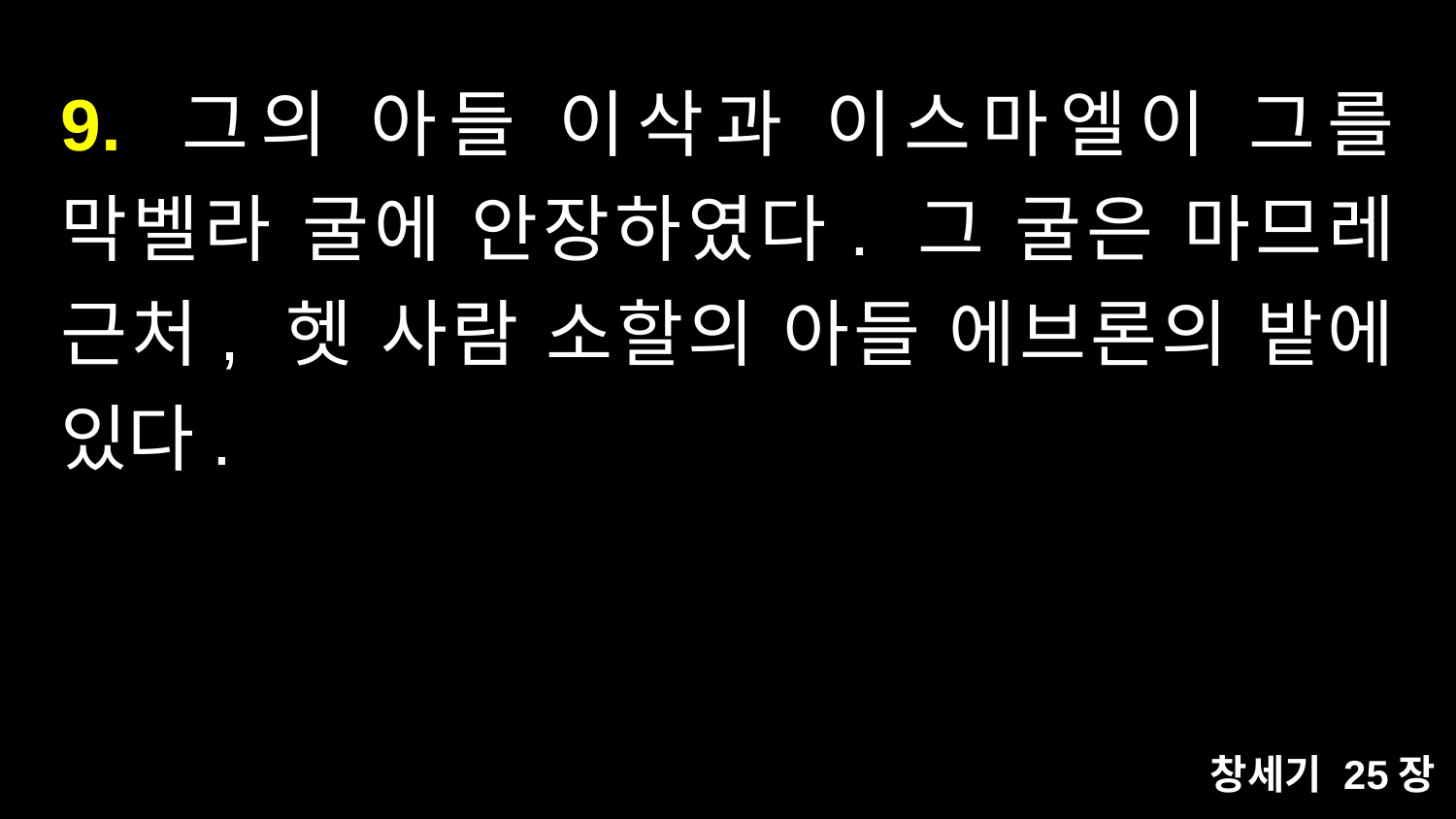

# 9. 그의 아들 이삭과 이스마엘이 그를 막벨라 굴에 안장하였다. 그 굴은 마므레 근처, 헷 사람 소할의 아들 에브론의 밭에 있다.
창세기 25장